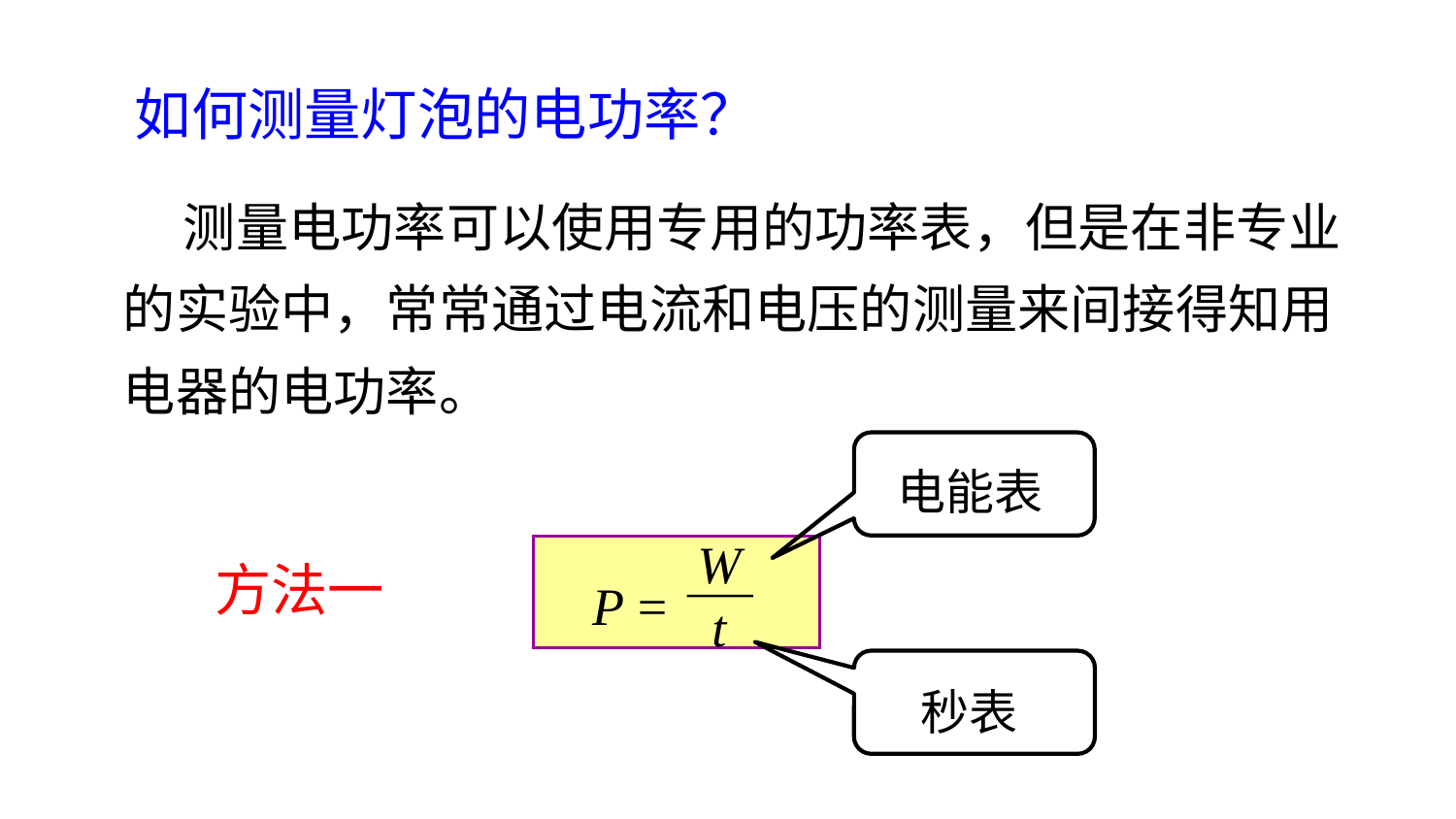

# 如何测量灯泡的电功率？
    测量电功率可以使用专用的功率表，但是在非专业的实验中，常常通过电流和电压的测量来间接得知用电器的电功率。

电能表

W
t

P =
方法一

秒表